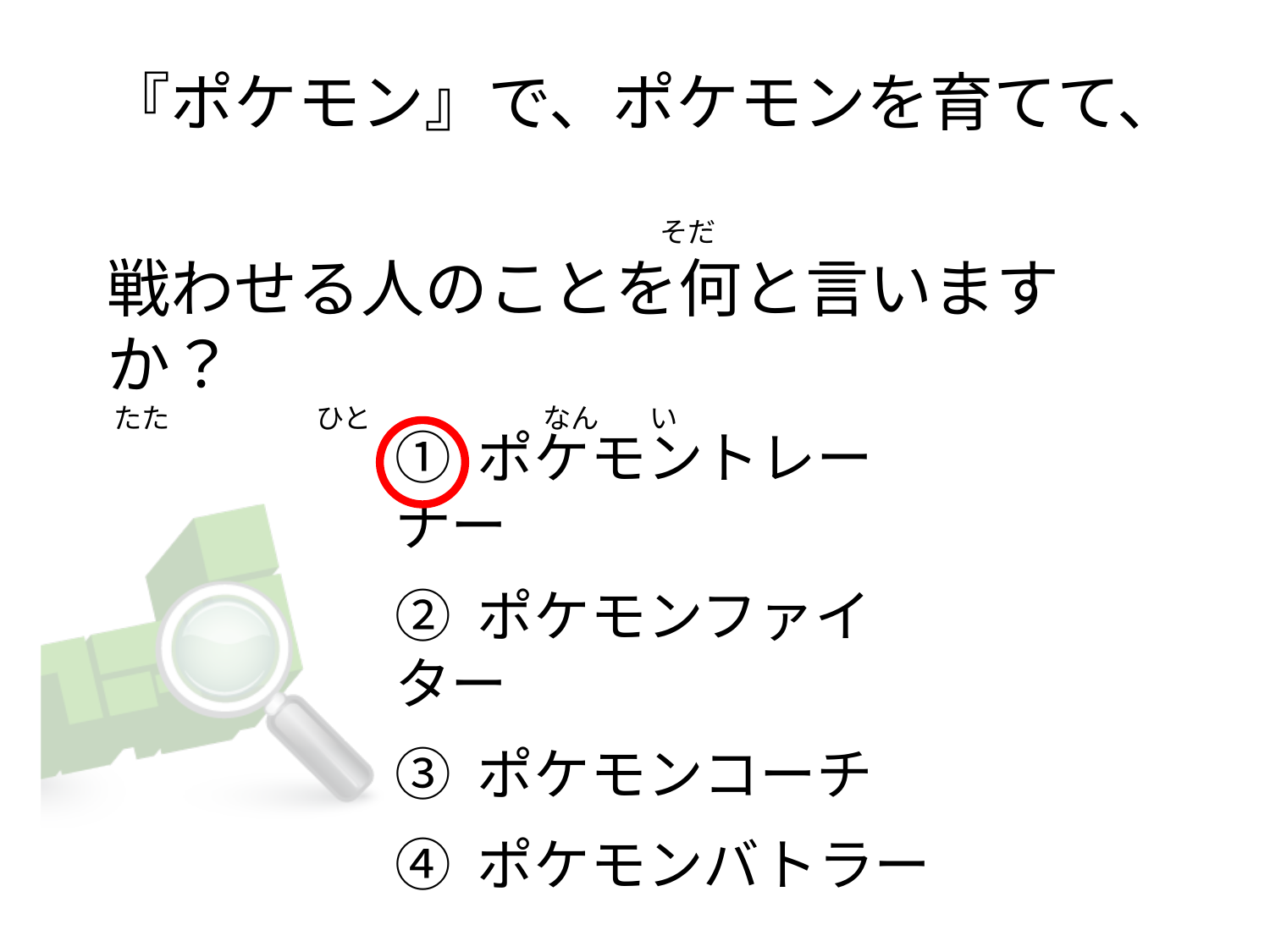

# 『ポケモン』で、ポケモンを育てて、                                                                                        そだ 戦わせる人のことを何と言いますか？  たた                       ひと                           なん        い
① ポケモントレーナー
② ポケモンファイター
③ ポケモンコーチ
④ ポケモンバトラー